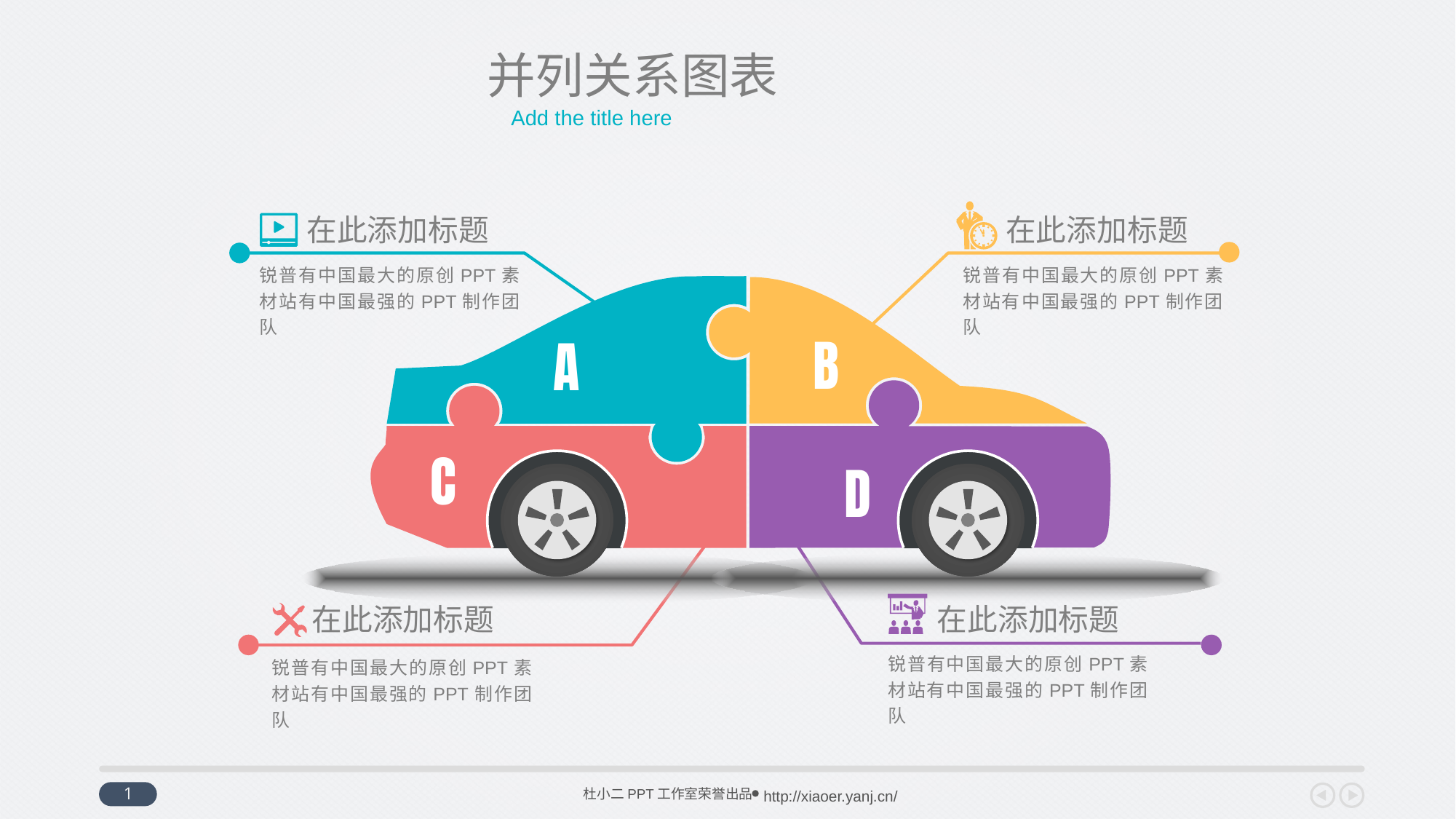

并列关系图表
Add the title here

在此添加标题
在此添加标题

锐普有中国最大的原创PPT素材站有中国最强的PPT制作团队
锐普有中国最大的原创PPT素材站有中国最强的PPT制作团队

B
A
C
D

在此添加标题
在此添加标题

锐普有中国最大的原创PPT素材站有中国最强的PPT制作团队
锐普有中国最大的原创PPT素材站有中国最强的PPT制作团队